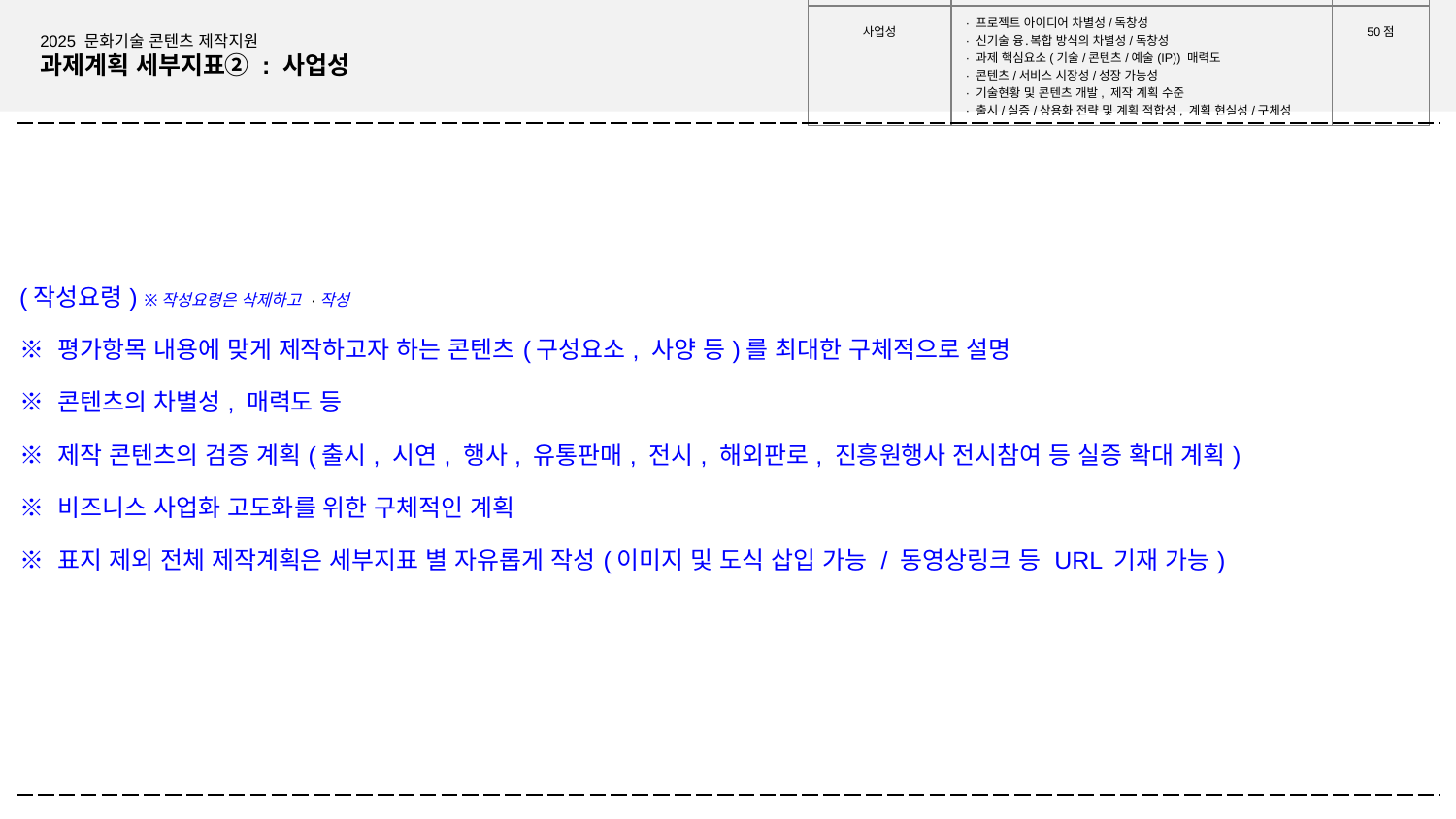

| 세부지표 | 중점 평가항목 | 배점 |
| --- | --- | --- |
| 사업성 | · 프로젝트 아이디어 차별성/독창성 · 신기술 융․복합 방식의 차별성/독창성 · 과제 핵심요소(기술/콘텐츠/예술(IP)) 매력도 · 콘텐츠/서비스 시장성/성장 가능성 · 기술현황 및 콘텐츠 개발, 제작 계획 수준 · 출시/실증/상용화 전략 및 계획 적합성, 계획 현실성/구체성 | 50점 |
2025 문화기술 콘텐츠 제작지원
과제계획 세부지표② : 사업성
| (작성요령) ※작성요령은 삭제하고 ·작성 ※ 평가항목 내용에 맞게 제작하고자 하는 콘텐츠(구성요소, 사양 등)를 최대한 구체적으로 설명 ※ 콘텐츠의 차별성, 매력도 등 ※ 제작 콘텐츠의 검증 계획(출시, 시연, 행사, 유통판매, 전시, 해외판로, 진흥원행사 전시참여 등 실증 확대 계획) ※ 비즈니스 사업화 고도화를 위한 구체적인 계획 ※ 표지 제외 전체 제작계획은 세부지표 별 자유롭게 작성(이미지 및 도식 삽입 가능 / 동영상링크 등 URL 기재 가능) |
| --- |